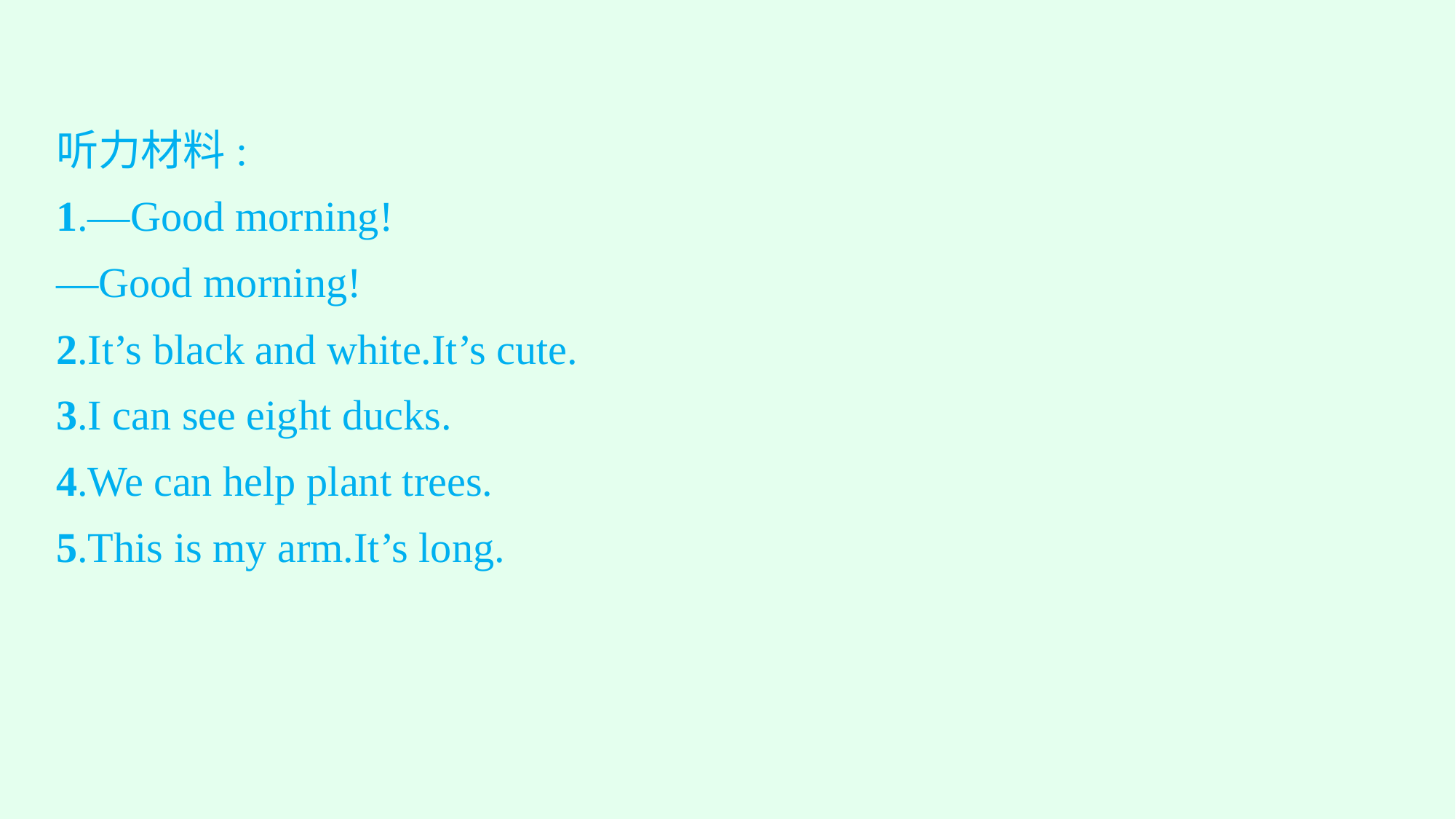

听力材料:
1.—Good morning!
—Good morning!
2.It’s black and white.It’s cute.
3.I can see eight ducks.
4.We can help plant trees.
5.This is my arm.It’s long.